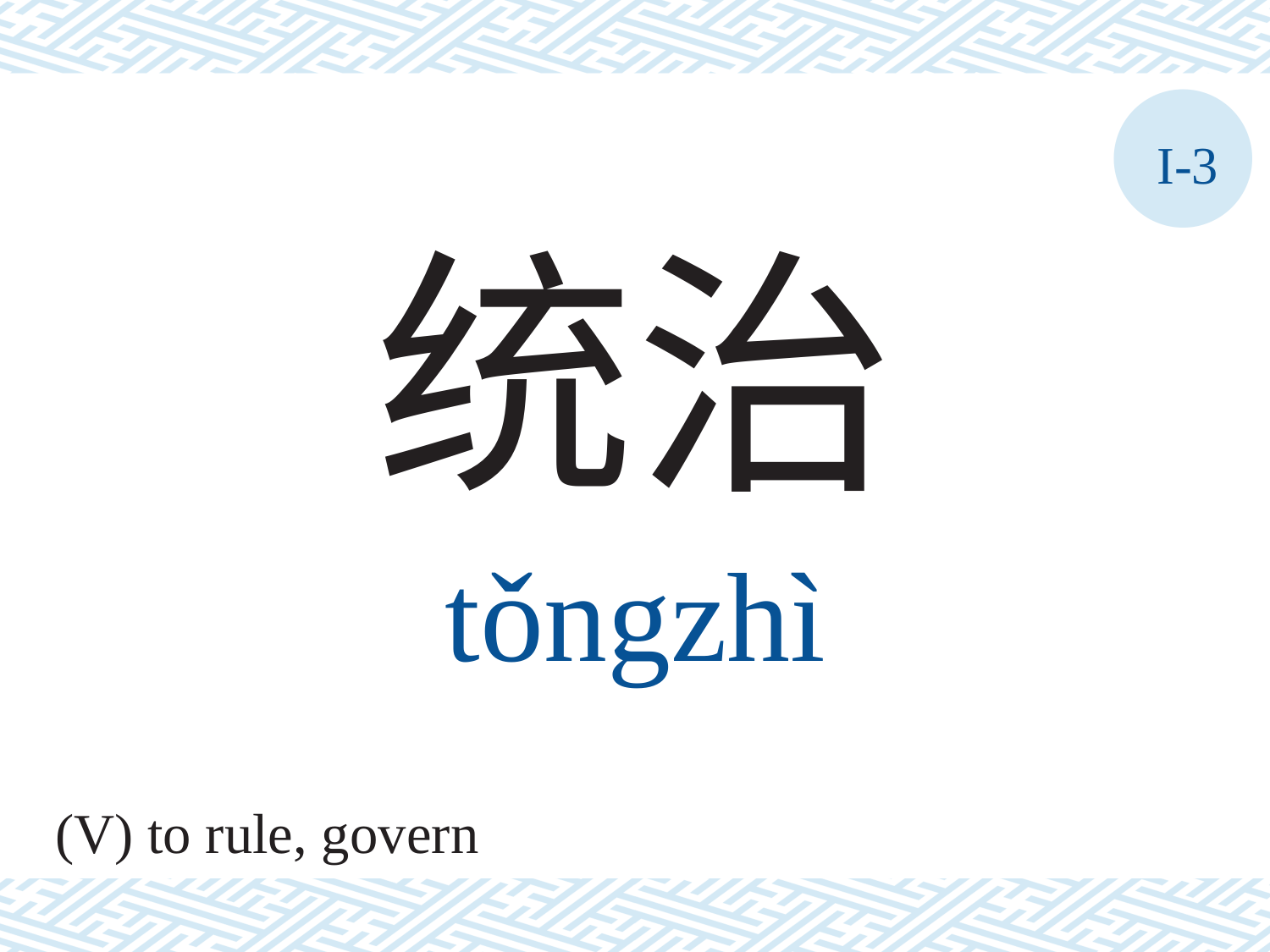

I-3
统治
tǒngzhì
(V) to rule, govern